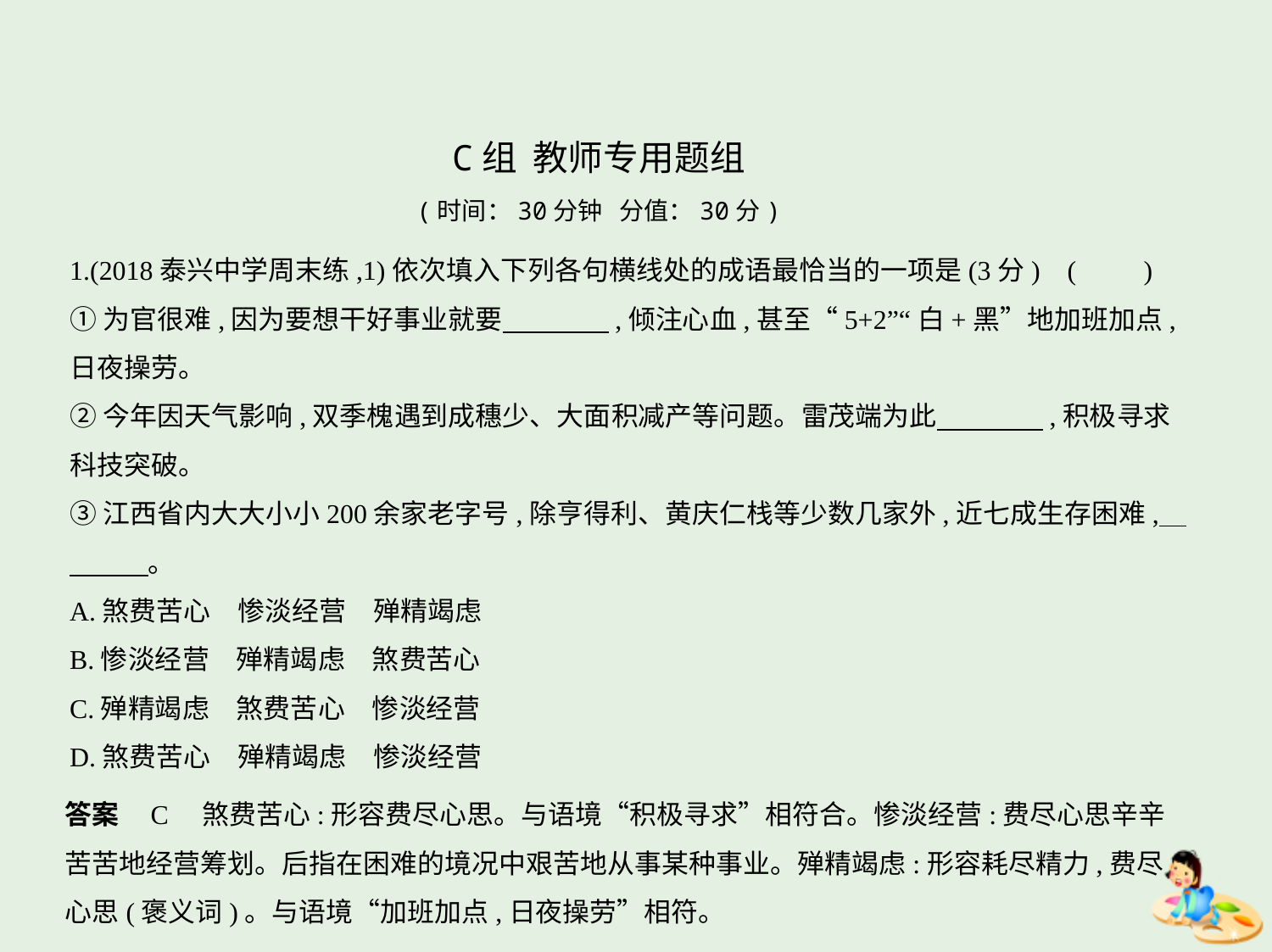

C组  教师专用题组
(时间：30分钟   分值：30分)
1.(2018泰兴中学周末练,1)依次填入下列各句横线处的成语最恰当的一项是(3分) (　　)
①为官很难,因为要想干好事业就要　　　    ,倾注心血,甚至“5+2”“白+黑”地加班加点,
日夜操劳。
②今年因天气影响,双季槐遇到成穗少、大面积减产等问题。雷茂端为此　　　    ,积极寻求
科技突破。
③江西省内大大小小200余家老字号,除亨得利、黄庆仁栈等少数几家外,近七成生存困难,    
　　    。
A.煞费苦心　惨淡经营　殚精竭虑
B.惨淡经营　殚精竭虑　煞费苦心
C.殚精竭虑　煞费苦心　惨淡经营
D.煞费苦心　殚精竭虑　惨淡经营
答案    C　煞费苦心:形容费尽心思。与语境“积极寻求”相符合。惨淡经营:费尽心思辛辛
苦苦地经营筹划。后指在困难的境况中艰苦地从事某种事业。殚精竭虑:形容耗尽精力,费尽
心思(褒义词)。与语境“加班加点,日夜操劳”相符。